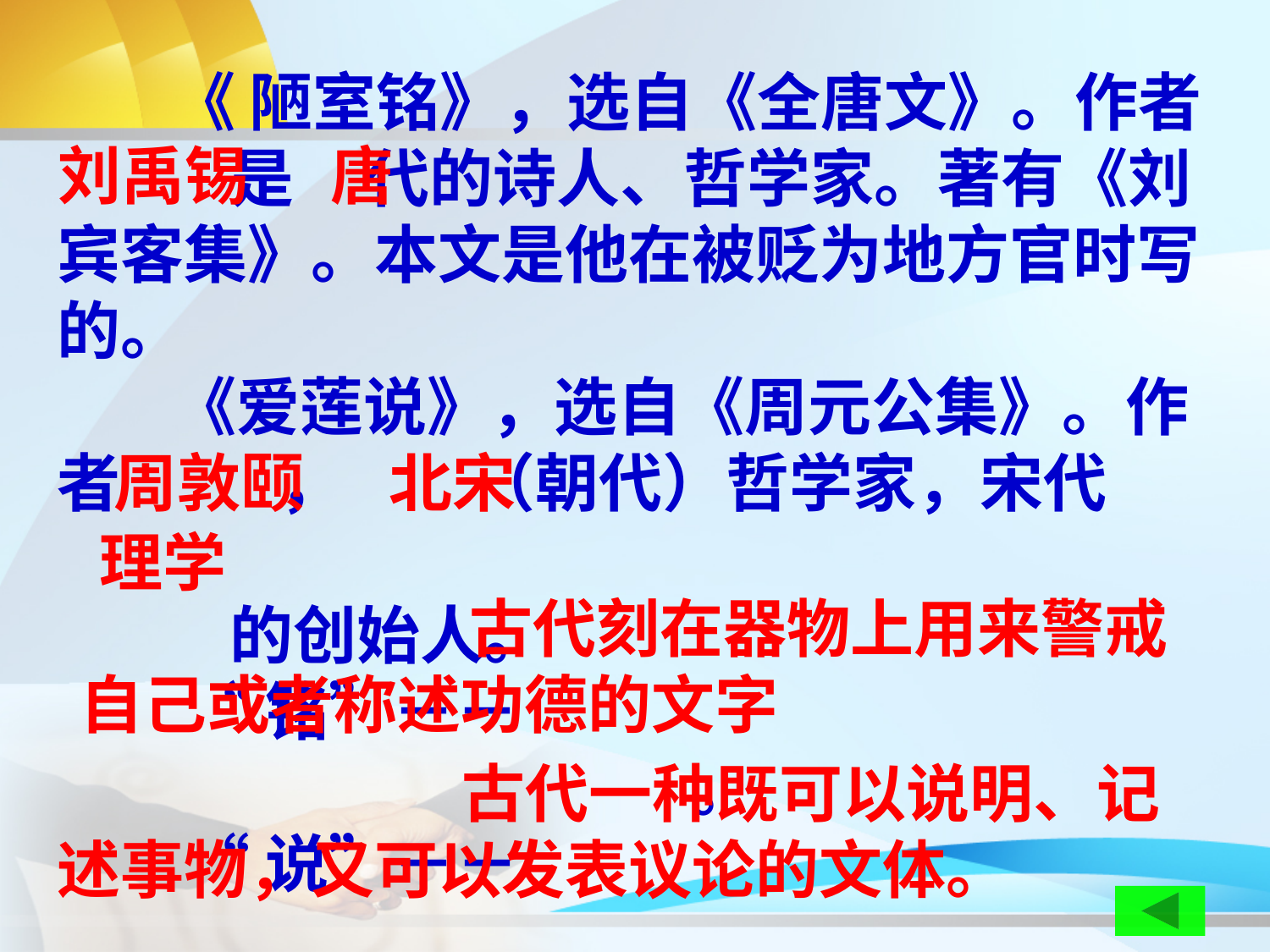

《 陋室铭》，选自《全唐文》。作者
           是     代的诗人、哲学家。著有《刘宾客集》。本文是他在被贬为地方官时写的。
       《爱莲说》，选自《周元公集》。作者           ，         （朝代）哲学家，宋代
            的创始人。
         “铭”－－
                                           。
         “说”－－
刘禹锡
唐
周敦颐
北宋
理学
                          古代刻在器物上用来警戒
自己或者称述功德的文字
                           古代一种既可以说明、记
述事物，又可以发表议论的文体。